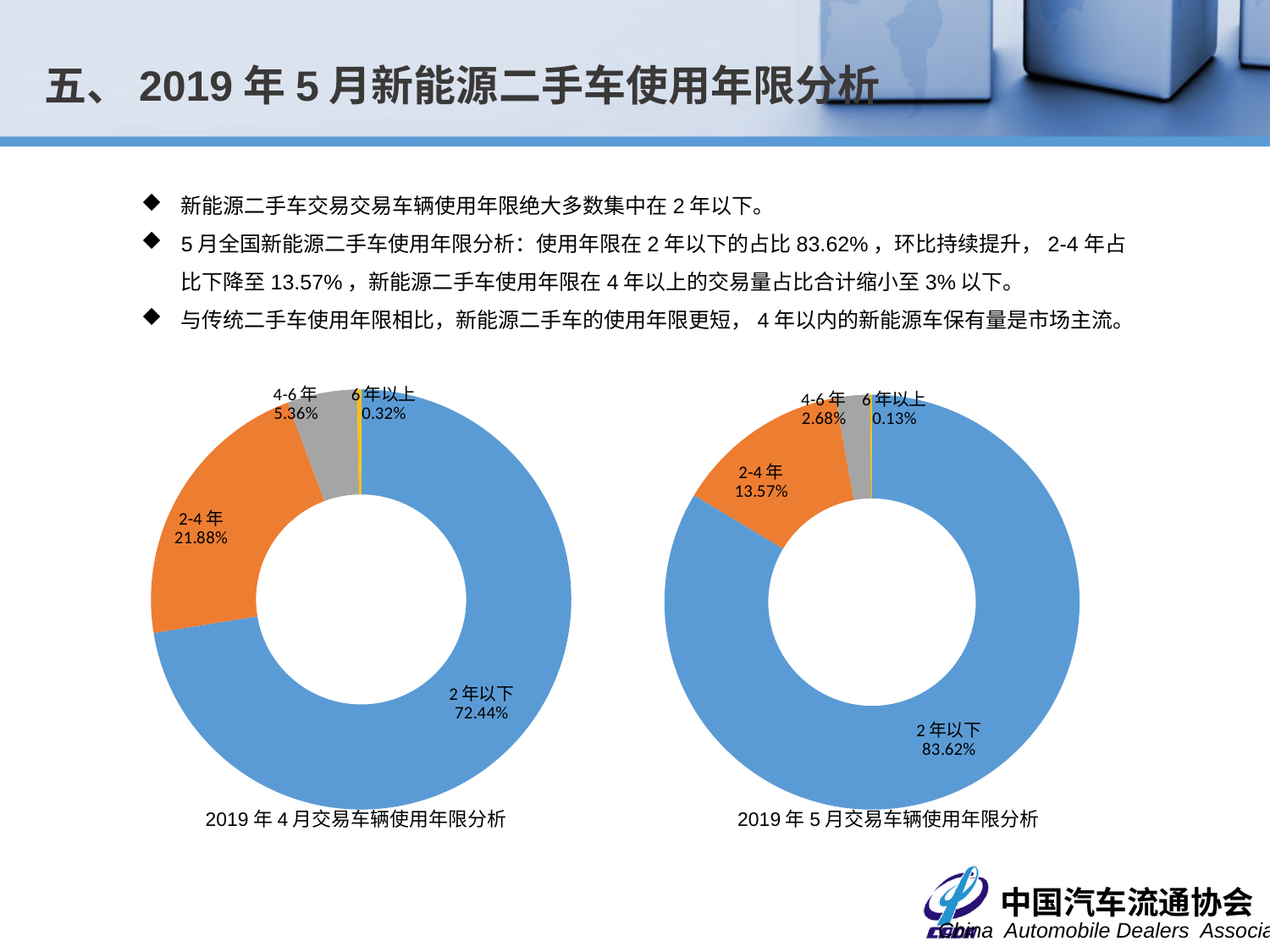

五、2019年5月新能源二手车使用年限分析
新能源二手车交易交易车辆使用年限绝大多数集中在2年以下。
5月全国新能源二手车使用年限分析：使用年限在2年以下的占比83.62%，环比持续提升，2-4年占比下降至13.57%，新能源二手车使用年限在4年以上的交易量占比合计缩小至3%以下。
与传统二手车使用年限相比，新能源二手车的使用年限更短，4年以内的新能源车保有量是市场主流。

### Chart

| Category |  |
|---|---|
| 2年以下 | 1824.0 |
| 2-4年 | 551.0 |
| 4-6年 | 135.0 |
| 6年以上 | 8.0 |

### Chart

| Category |  |
|---|---|
| 2年以下 | 3813.0 |
| 2-4年 | 619.0 |
| 4-6年 | 122.0 |
| 6年以上 | 6.0 |
2019年4月交易车辆使用年限分析
2019年5月交易车辆使用年限分析